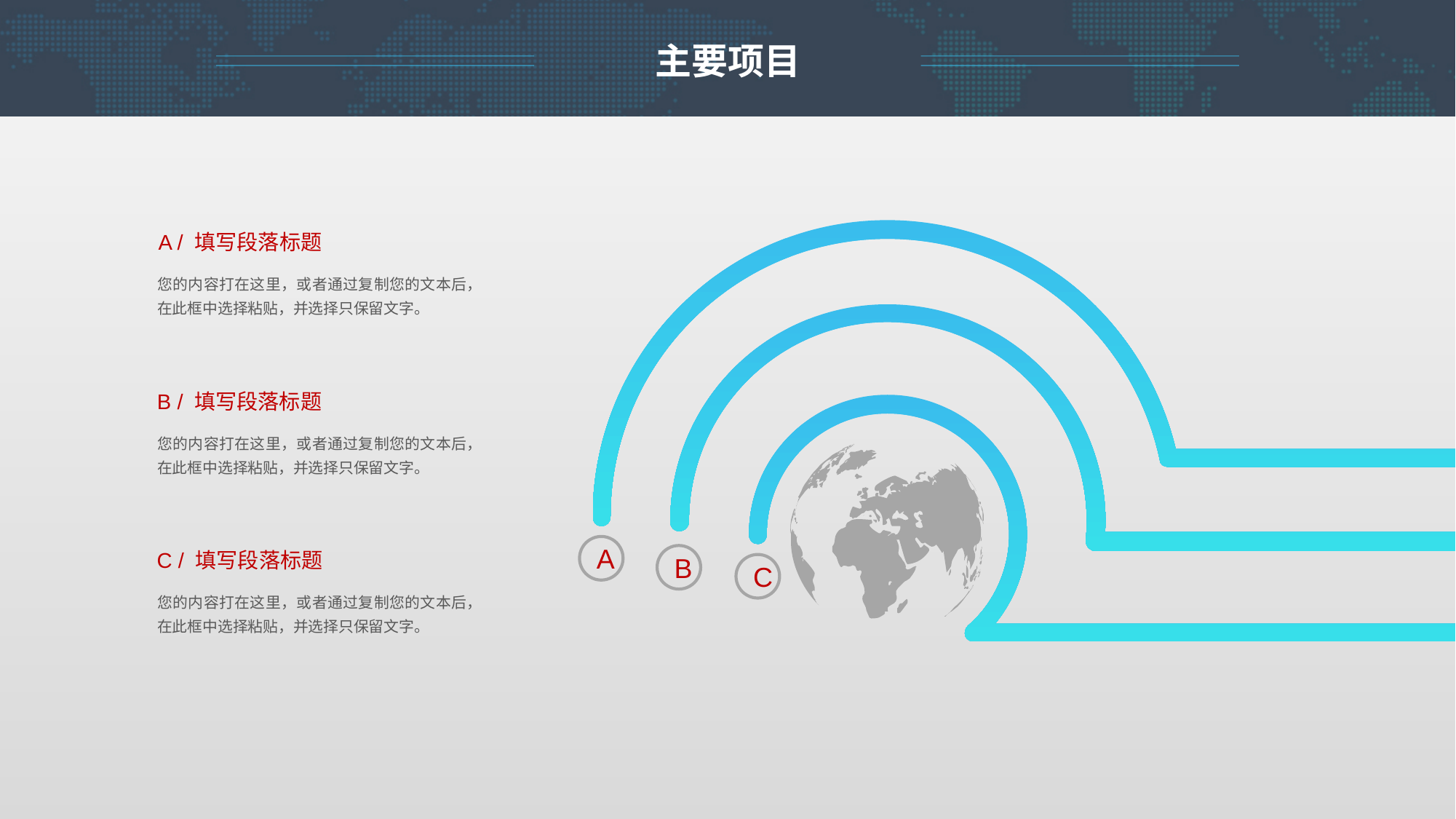

主要项目

A / 填写段落标题
您的内容打在这里，或者通过复制您的文本后，在此框中选择粘贴，并选择只保留文字。

B / 填写段落标题

您的内容打在这里，或者通过复制您的文本后，在此框中选择粘贴，并选择只保留文字。

A
C / 填写段落标题
B
C
您的内容打在这里，或者通过复制您的文本后，在此框中选择粘贴，并选择只保留文字。